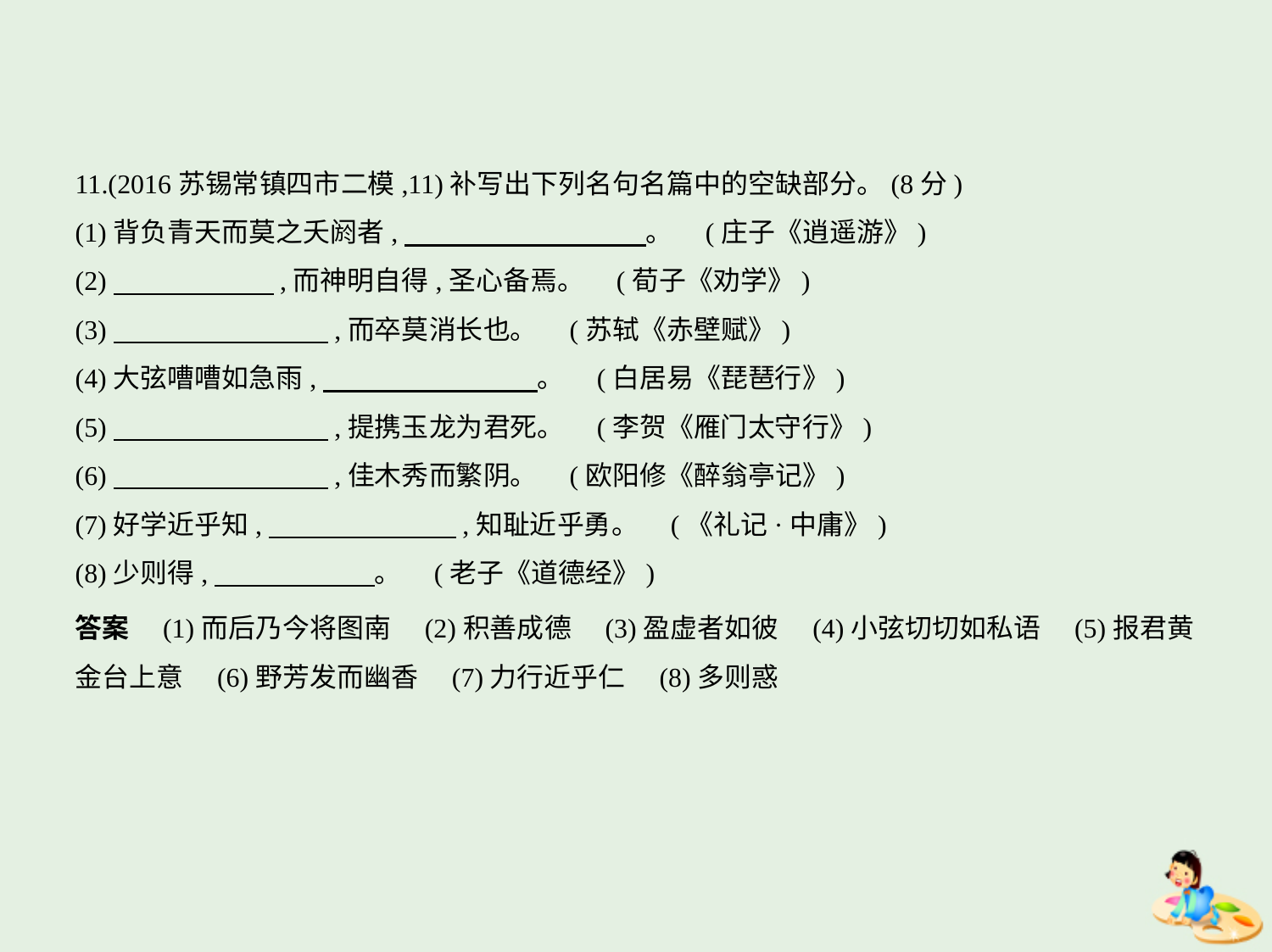

11.(2016苏锡常镇四市二模,11)补写出下列名句名篇中的空缺部分。(8分)
(1)背负青天而莫之夭阏者,　　　　　　　　    。 (庄子《逍遥游》)
(2)　　　　　    ,而神明自得,圣心备焉。 (荀子《劝学》)
(3)　　　　　　　    ,而卒莫消长也。 (苏轼《赤壁赋》)
(4)大弦嘈嘈如急雨,　　　　　　　    。 (白居易《琵琶行》)
(5)　　　　　　　    ,提携玉龙为君死。 (李贺《雁门太守行》)
(6)　　　　　　　    ,佳木秀而繁阴。 (欧阳修《醉翁亭记》)
(7)好学近乎知,　　　　　　    ,知耻近乎勇。 (《礼记·中庸》)
(8)少则得,　　　　　    。 (老子《道德经》)
答案　(1)而后乃今将图南　(2)积善成德　(3)盈虚者如彼　(4)小弦切切如私语　(5)报君黄
金台上意　(6)野芳发而幽香　(7)力行近乎仁　(8)多则惑